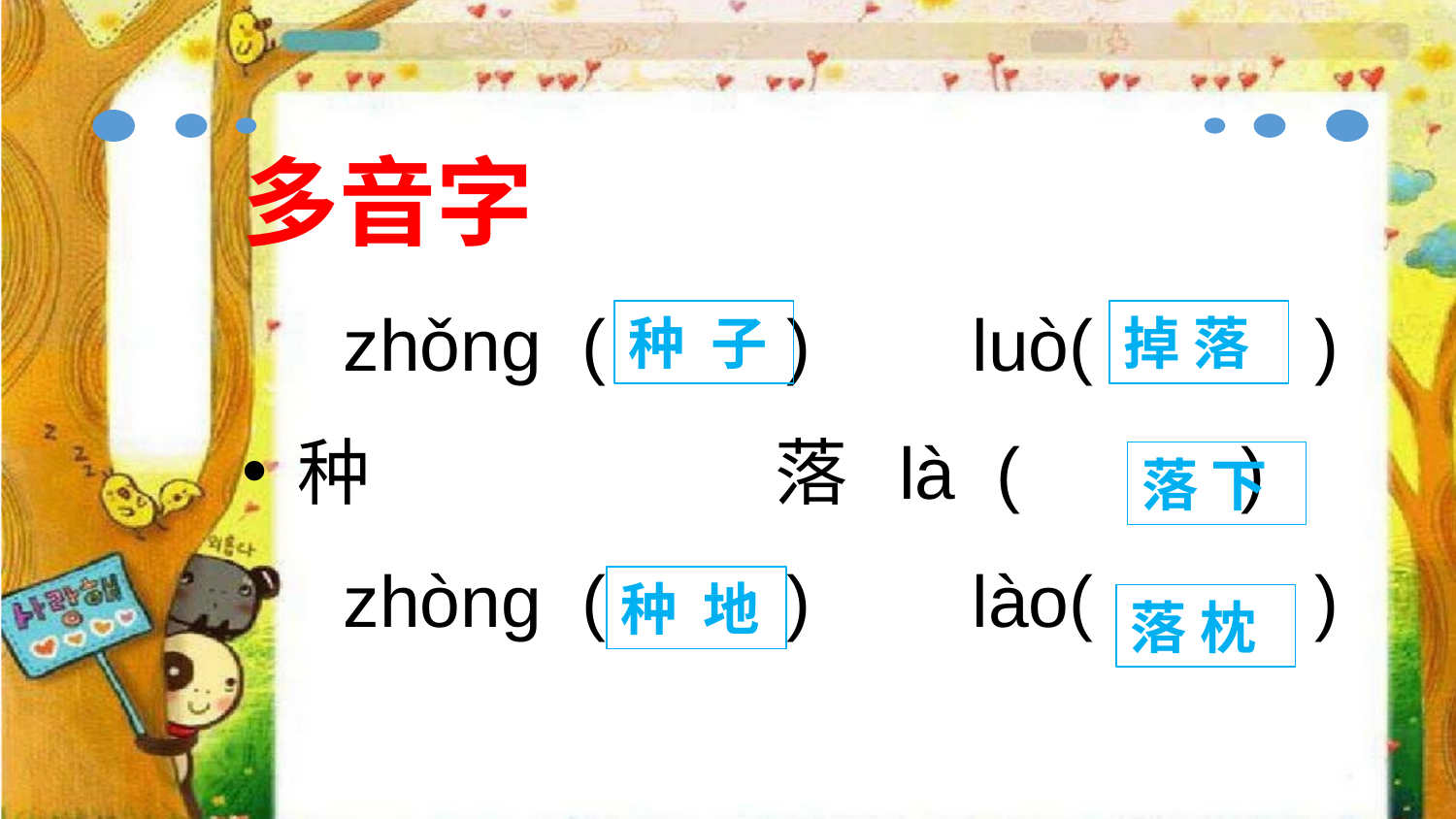

多音字
     zhǒng  (         )        luò(           )
种                         落  là  (           )
     zhòng  (         )        lào(           )
种  子
掉 落
落 下
种  地
落 枕